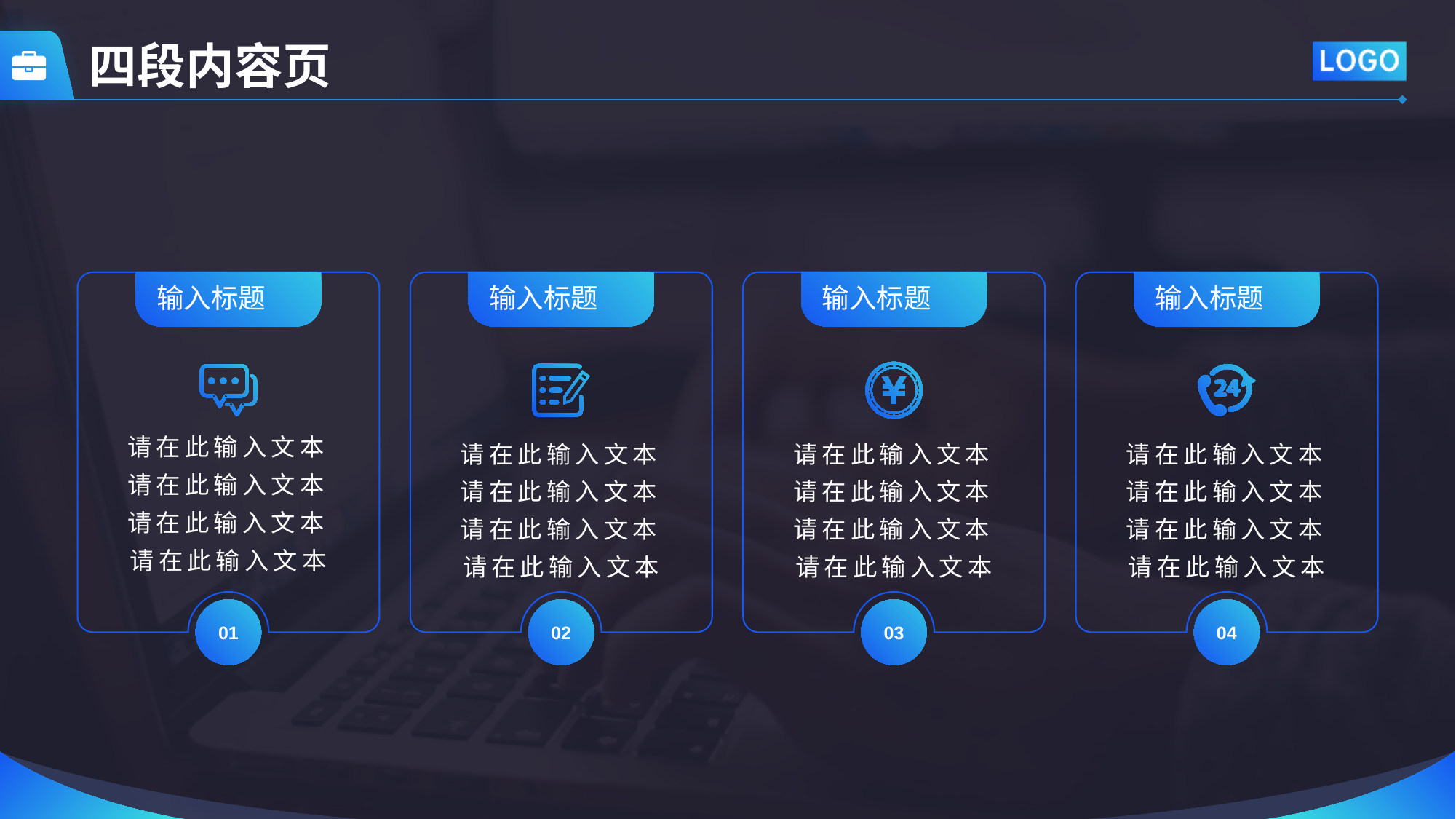

四段内容页

输入标题
输入标题
输入标题
输入标题

请在此输入文本请在此输入文本请在此输入文本请在此输入文本
请在此输入文本请在此输入文本请在此输入文本请在此输入文本
请在此输入文本请在此输入文本请在此输入文本请在此输入文本
请在此输入文本请在此输入文本请在此输入文本请在此输入文本
01
02
03
04